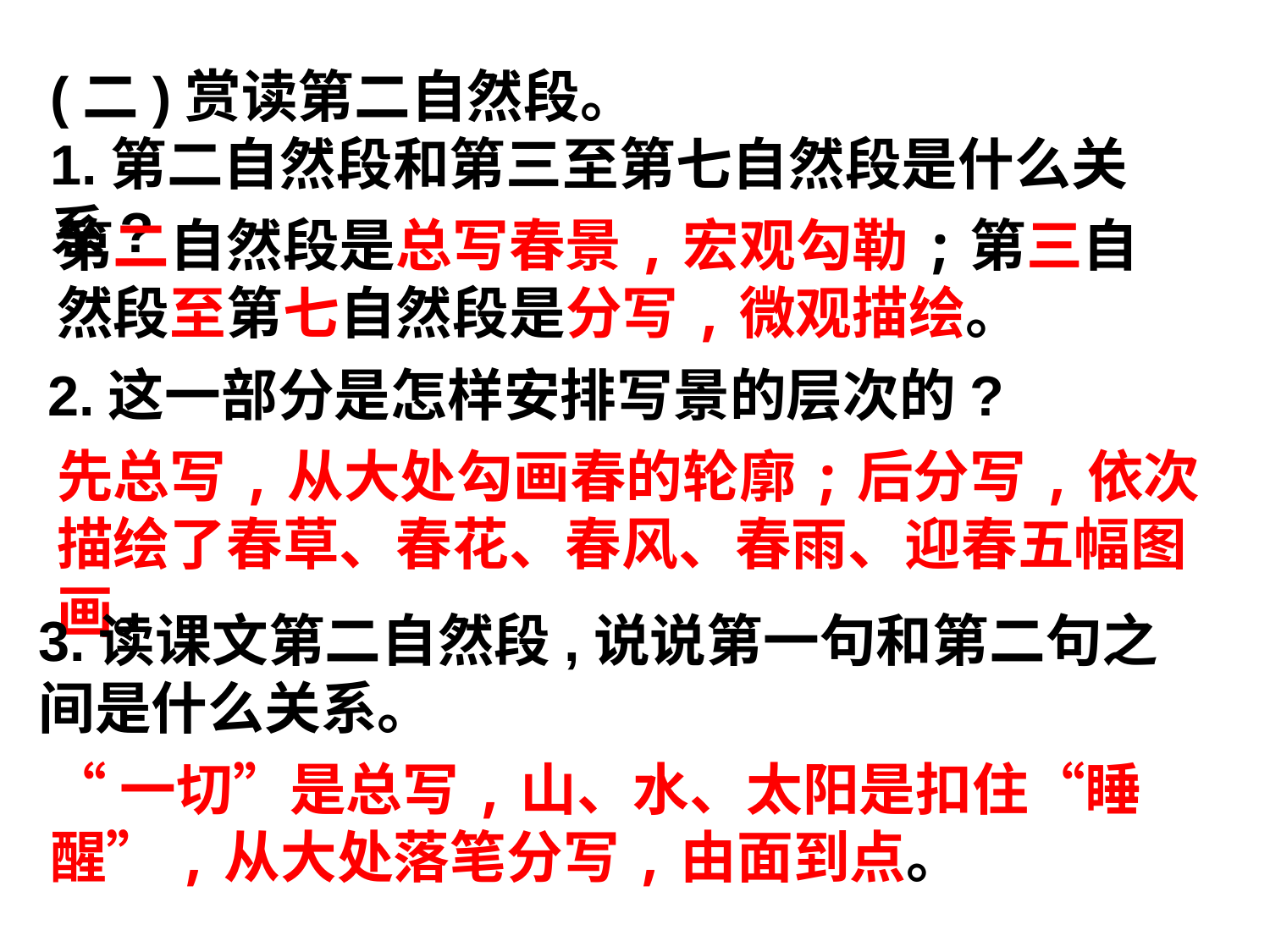

(二)赏读第二自然段。
1.第二自然段和第三至第七自然段是什么关系?
第二自然段是总写春景,宏观勾勒;第三自然段至第七自然段是分写,微观描绘。
2.这一部分是怎样安排写景的层次的?
先总写,从大处勾画春的轮廓;后分写,依次描绘了春草、春花、春风、春雨、迎春五幅图画。
3.读课文第二自然段,说说第一句和第二句之间是什么关系。
“一切”是总写,山、水、太阳是扣住“睡醒”,从大处落笔分写,由面到点。